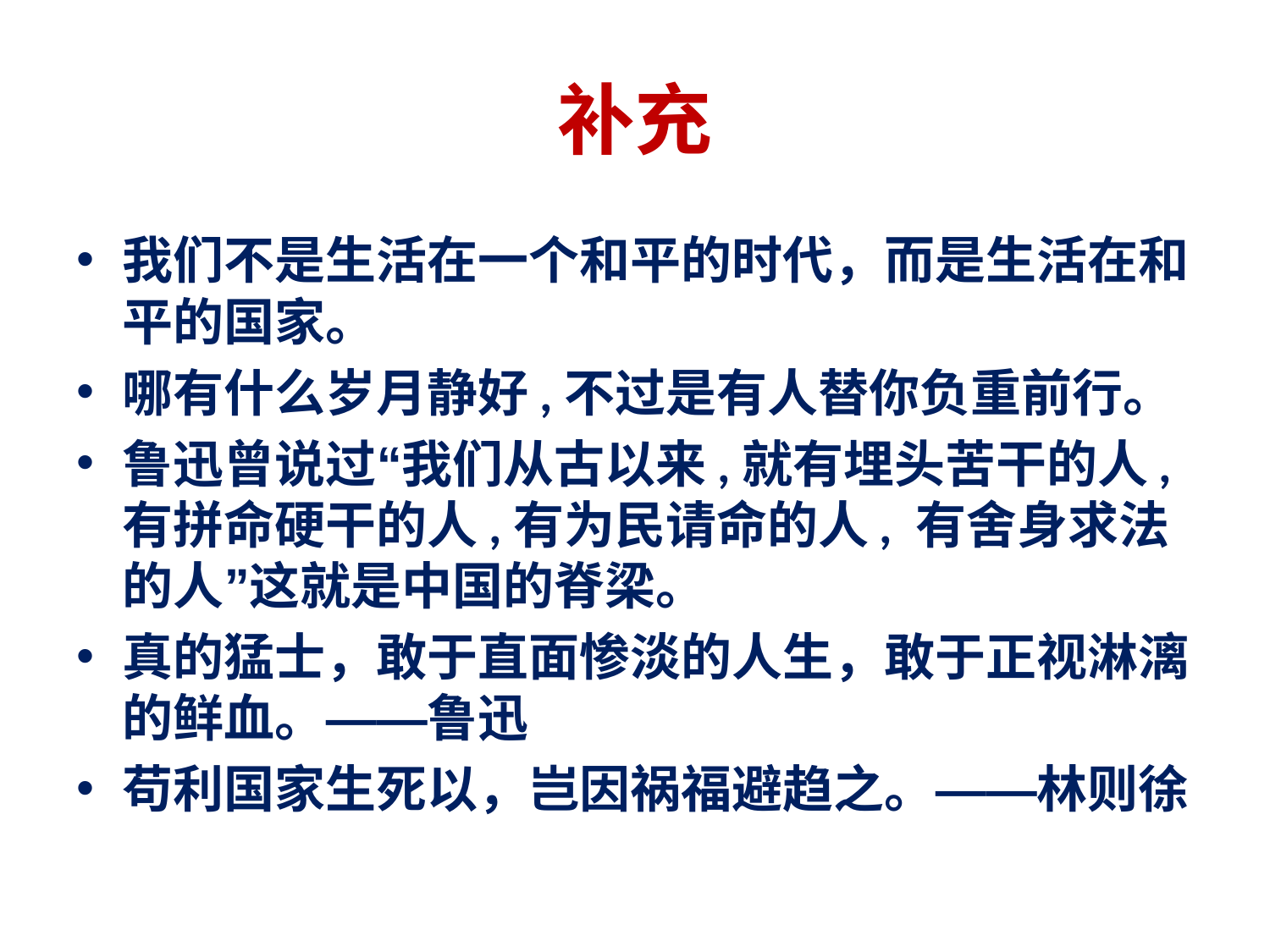

# 补充
我们不是生活在一个和平的时代，而是生活在和平的国家。
哪有什么岁月静好,不过是有人替你负重前行。
鲁迅曾说过“我们从古以来,就有埋头苦干的人,有拼命硬干的人,有为民请命的人, 有舍身求法的人”这就是中国的脊梁。
真的猛士，敢于直面惨淡的人生，敢于正视淋漓的鲜血。——鲁迅
苟利国家生死以，岂因祸福避趋之。——林则徐